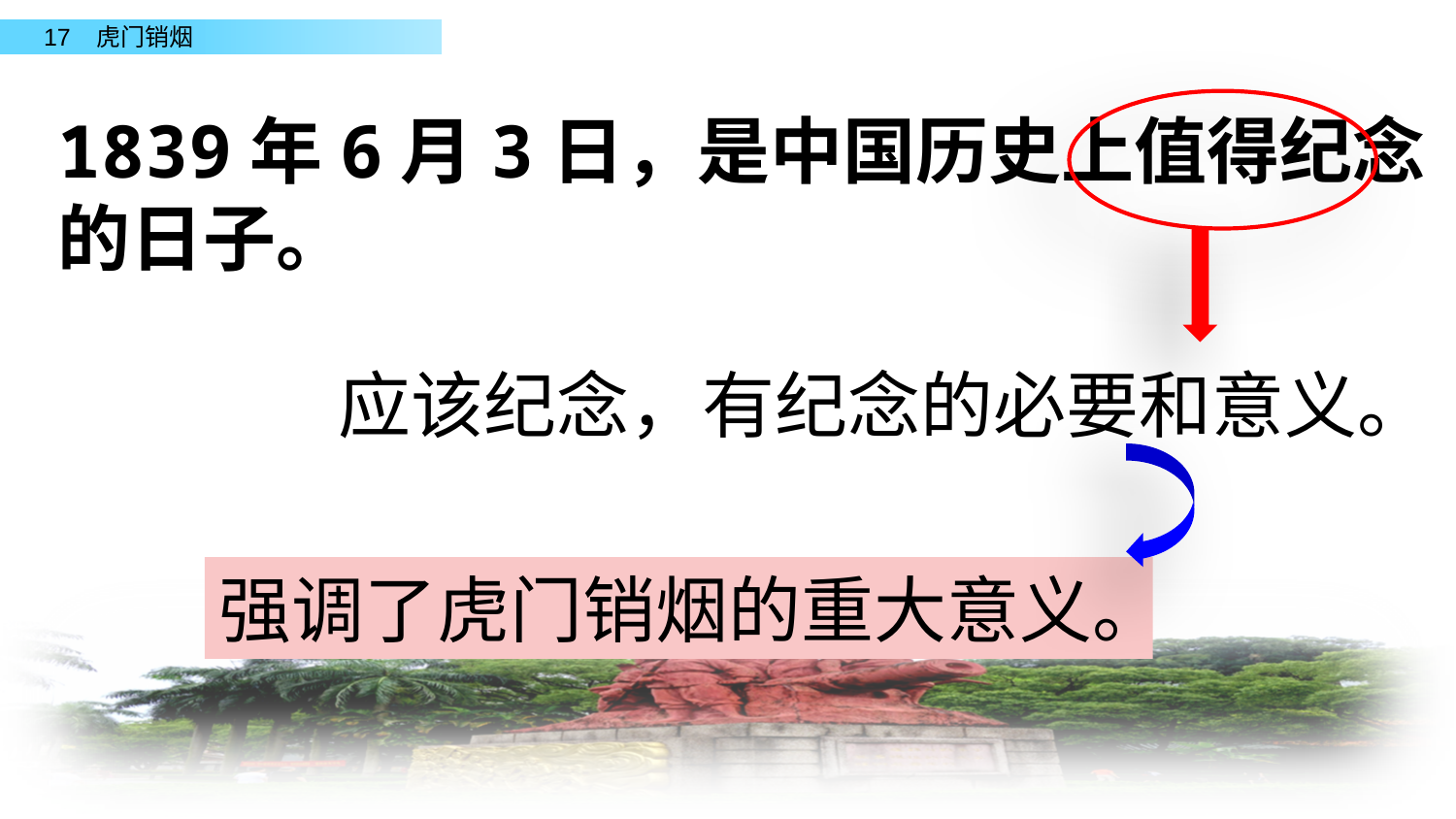

1839年6月3日，是中国历史上值得纪念
的日子。

应该纪念，有纪念的必要和意义。

强调了虎门销烟的重大意义。